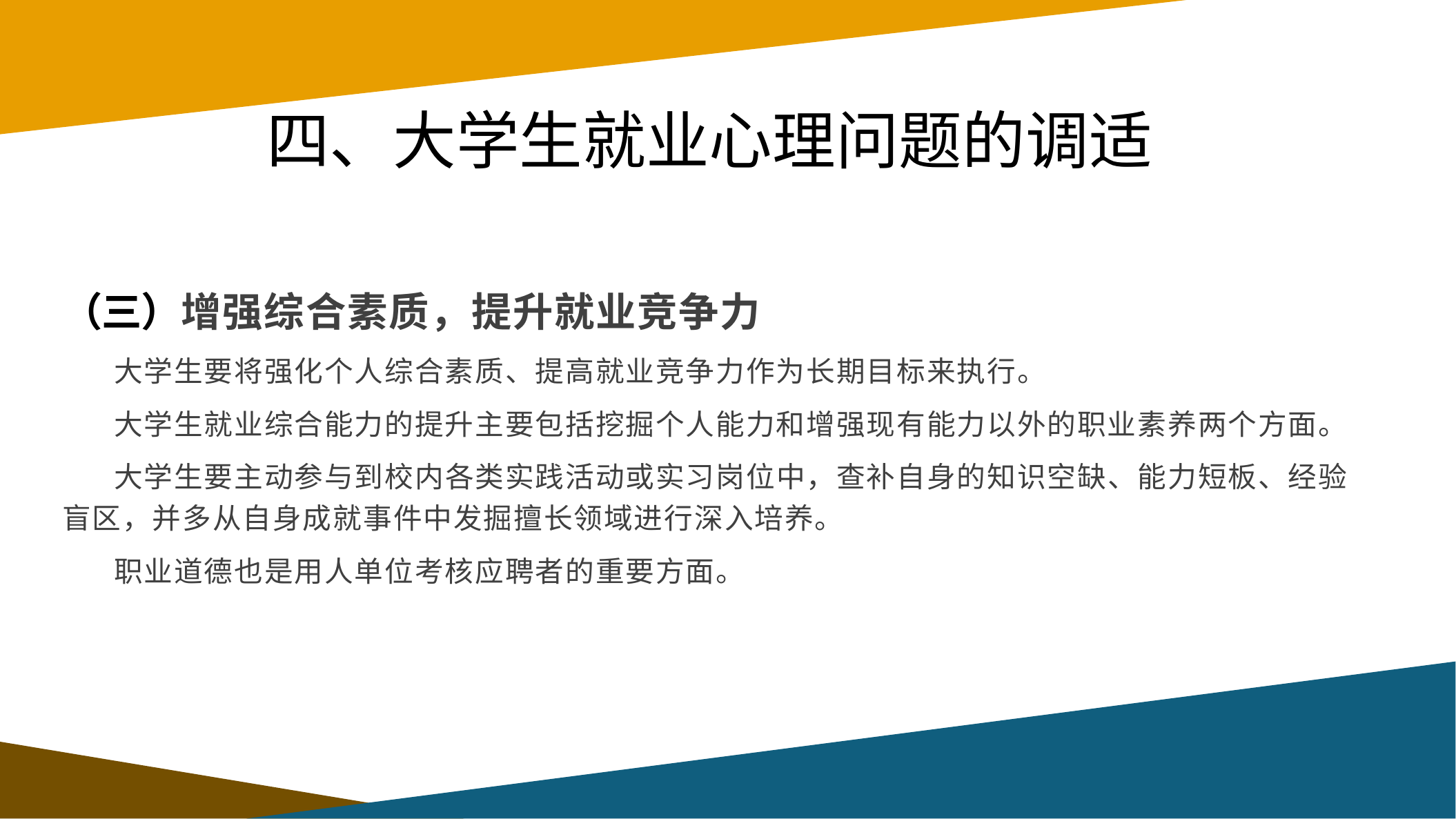

四、大学生就业心理问题的调适
（三）增强综合素质，提升就业竞争力
大学生要将强化个人综合素质、提高就业竞争力作为长期目标来执行。
大学生就业综合能力的提升主要包括挖掘个人能力和增强现有能力以外的职业素养两个方面。
大学生要主动参与到校内各类实践活动或实习岗位中，查补自身的知识空缺、能力短板、经验盲区，并多从自身成就事件中发掘擅长领域进行深入培养。
职业道德也是用人单位考核应聘者的重要方面。